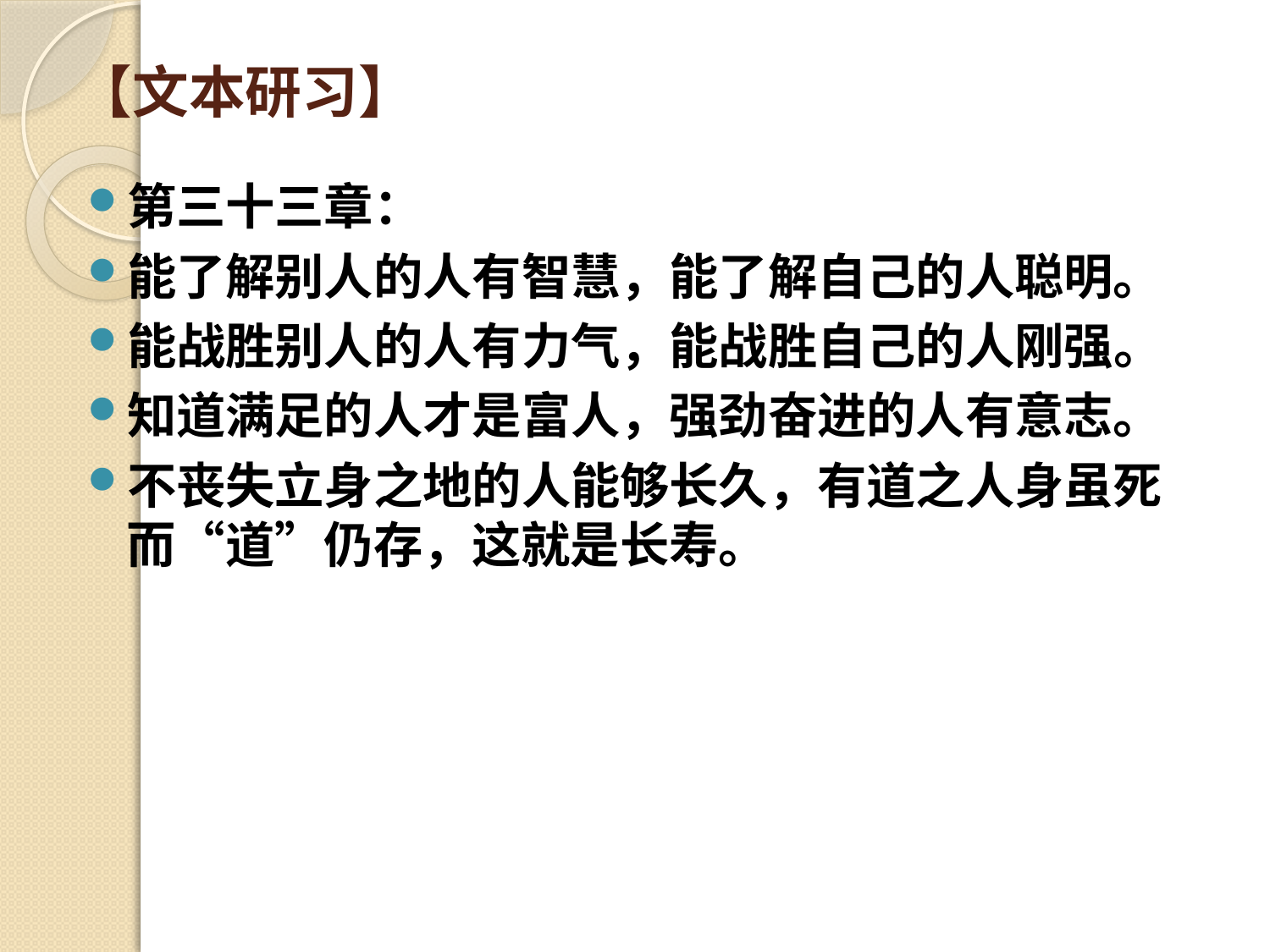

# 【文本研习】
第三十三章：
能了解别人的人有智慧，能了解自己的人聪明。
能战胜别人的人有力气，能战胜自己的人刚强。
知道满足的人才是富人，强劲奋进的人有意志。
不丧失立身之地的人能够长久，有道之人身虽死而“道”仍存，这就是长寿。